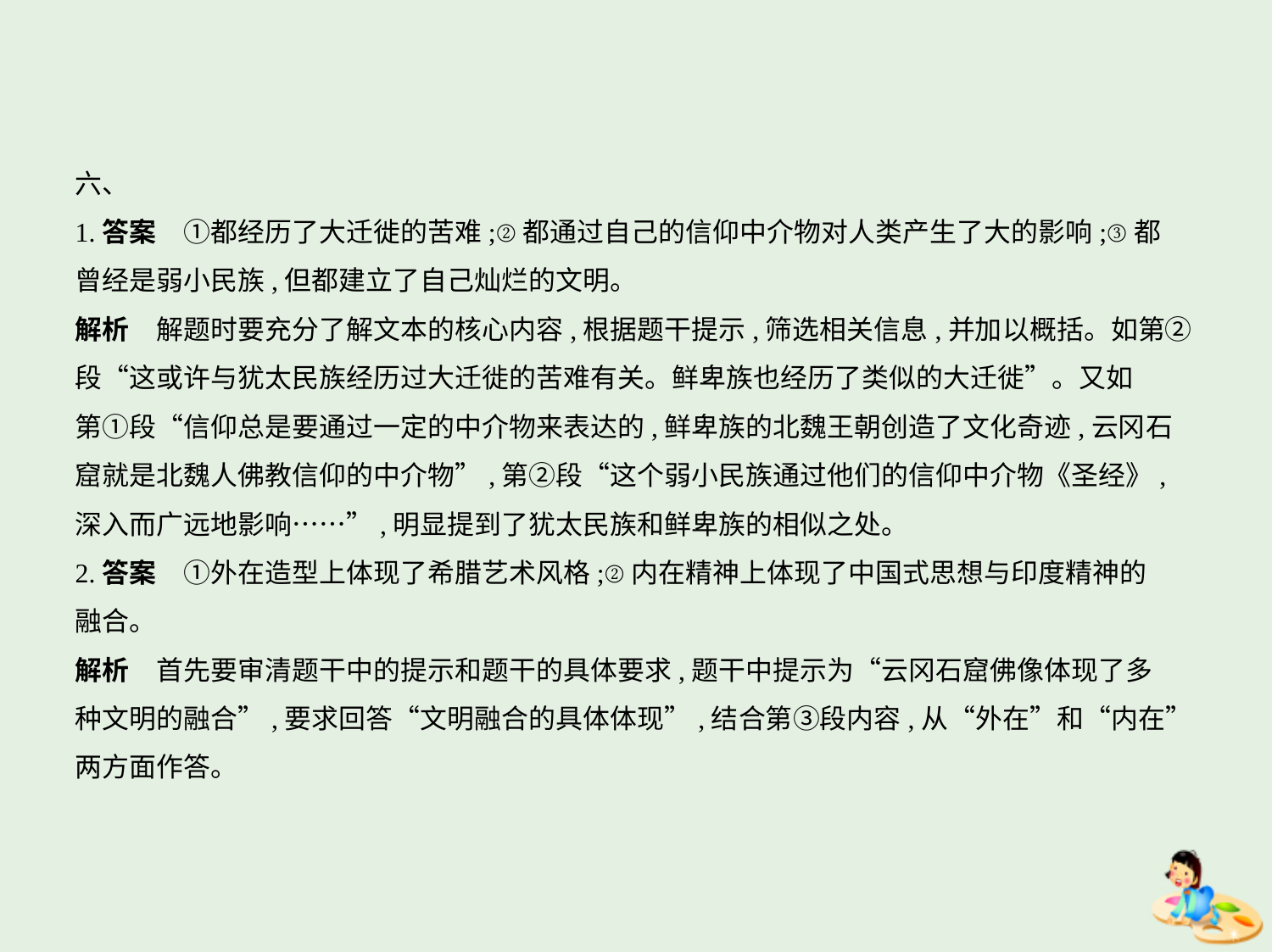

六、
1.答案　①都经历了大迁徙的苦难;②都通过自己的信仰中介物对人类产生了大的影响;③都
曾经是弱小民族,但都建立了自己灿烂的文明。
解析　解题时要充分了解文本的核心内容,根据题干提示,筛选相关信息,并加以概括。如第②
段“这或许与犹太民族经历过大迁徙的苦难有关。鲜卑族也经历了类似的大迁徙”。又如
第①段“信仰总是要通过一定的中介物来表达的,鲜卑族的北魏王朝创造了文化奇迹,云冈石
窟就是北魏人佛教信仰的中介物”,第②段“这个弱小民族通过他们的信仰中介物《圣经》,
深入而广远地影响……”,明显提到了犹太民族和鲜卑族的相似之处。
2.答案　①外在造型上体现了希腊艺术风格;②内在精神上体现了中国式思想与印度精神的
融合。
解析　首先要审清题干中的提示和题干的具体要求,题干中提示为“云冈石窟佛像体现了多
种文明的融合”,要求回答“文明融合的具体体现”,结合第③段内容,从“外在”和“内在”
两方面作答。